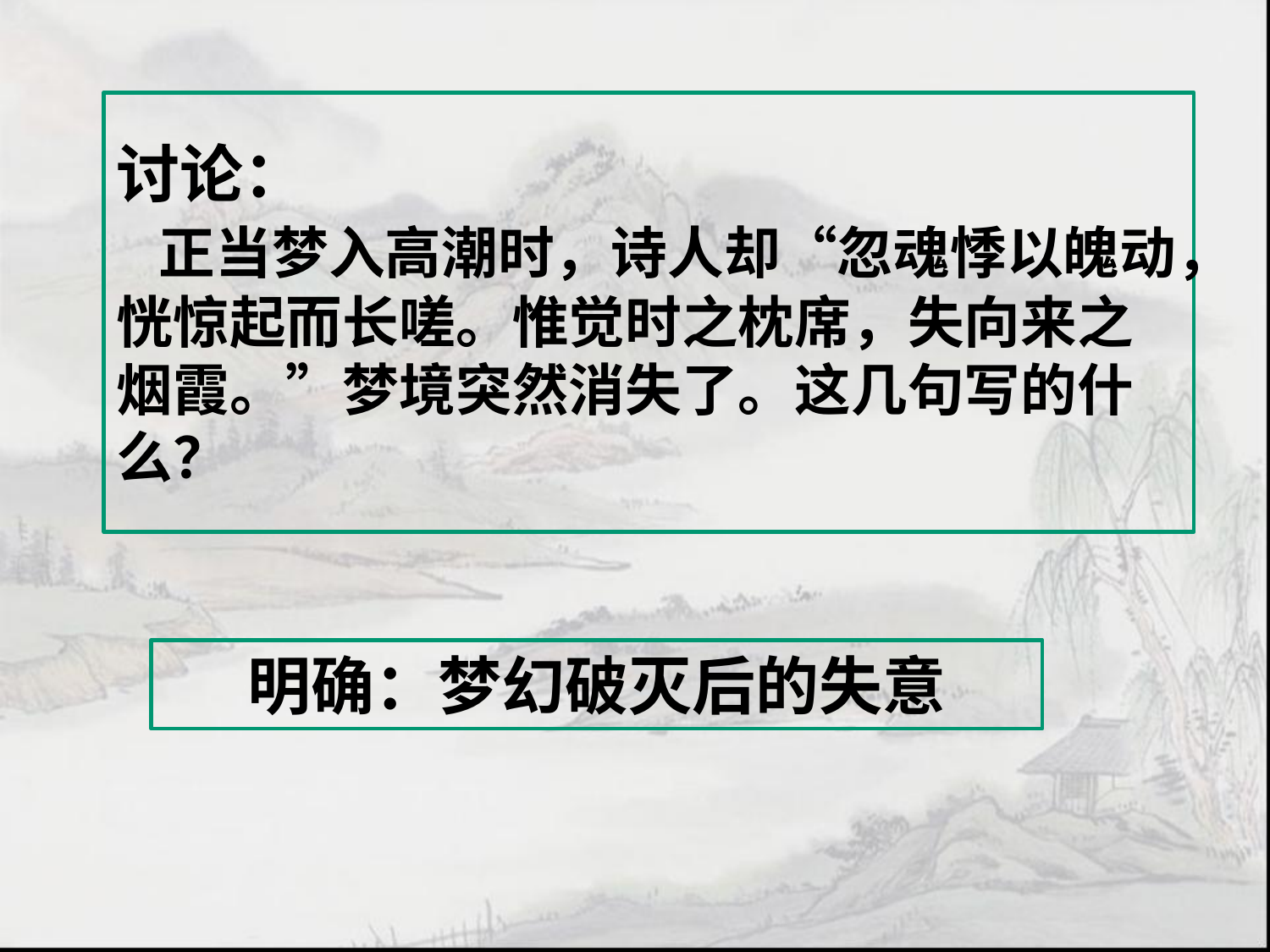

# 讨论： 正当梦入高潮时，诗人却“忽魂悸以魄动，恍惊起而长嗟。惟觉时之枕席，失向来之烟霞。”梦境突然消失了。这几句写的什么？
明确：梦幻破灭后的失意